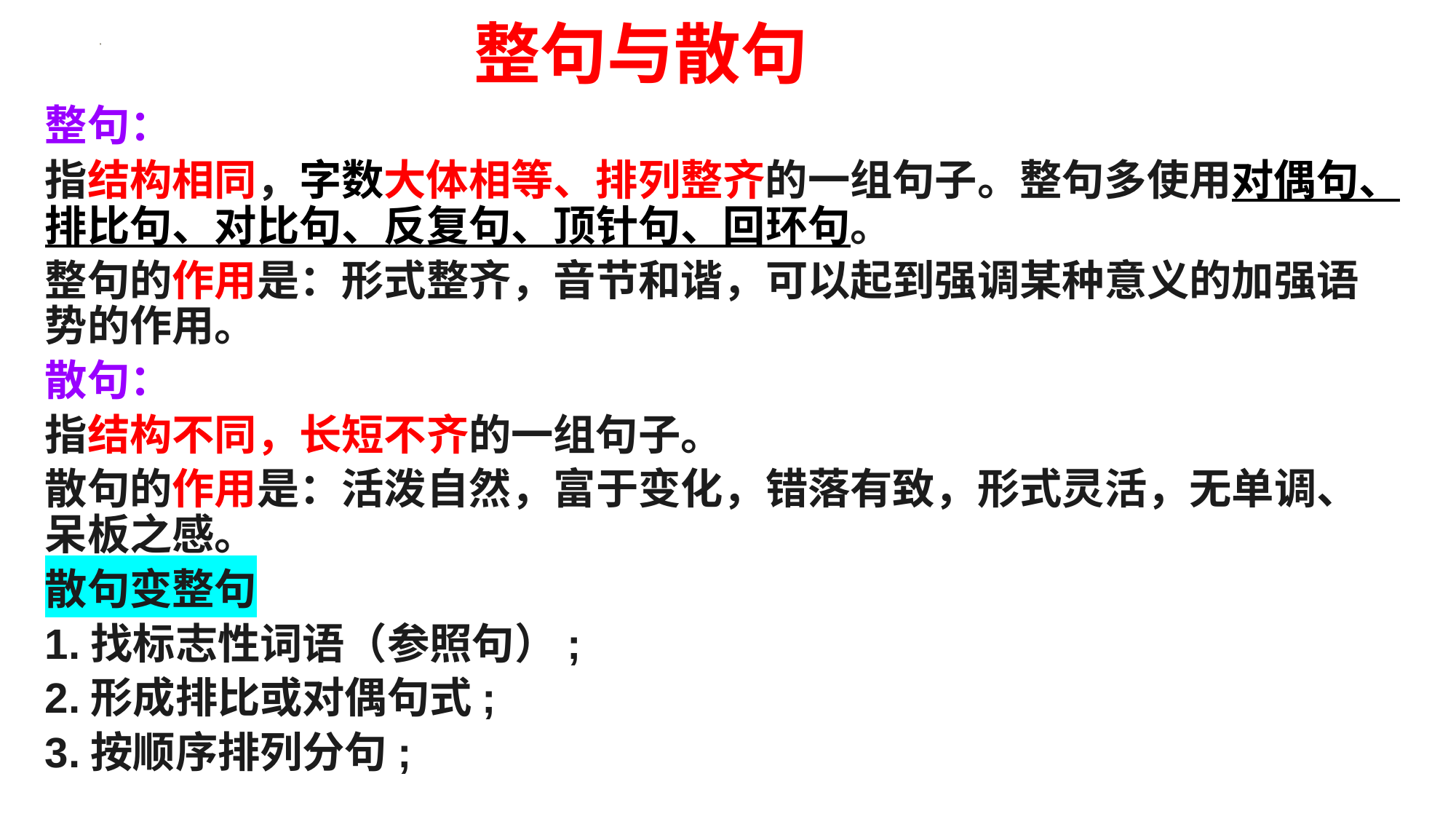

整句与散句
整句：
指结构相同，字数大体相等、排列整齐的一组句子。整句多使用对偶句、排比句、对比句、反复句、顶针句、回环句。
整句的作用是：形式整齐，音节和谐，可以起到强调某种意义的加强语势的作用。
散句：
指结构不同，长短不齐的一组句子。
散句的作用是：活泼自然，富于变化，错落有致，形式灵活，无单调、呆板之感。
散句变整句
1.找标志性词语（参照句）;
2.形成排比或对偶句式;
3.按顺序排列分句;